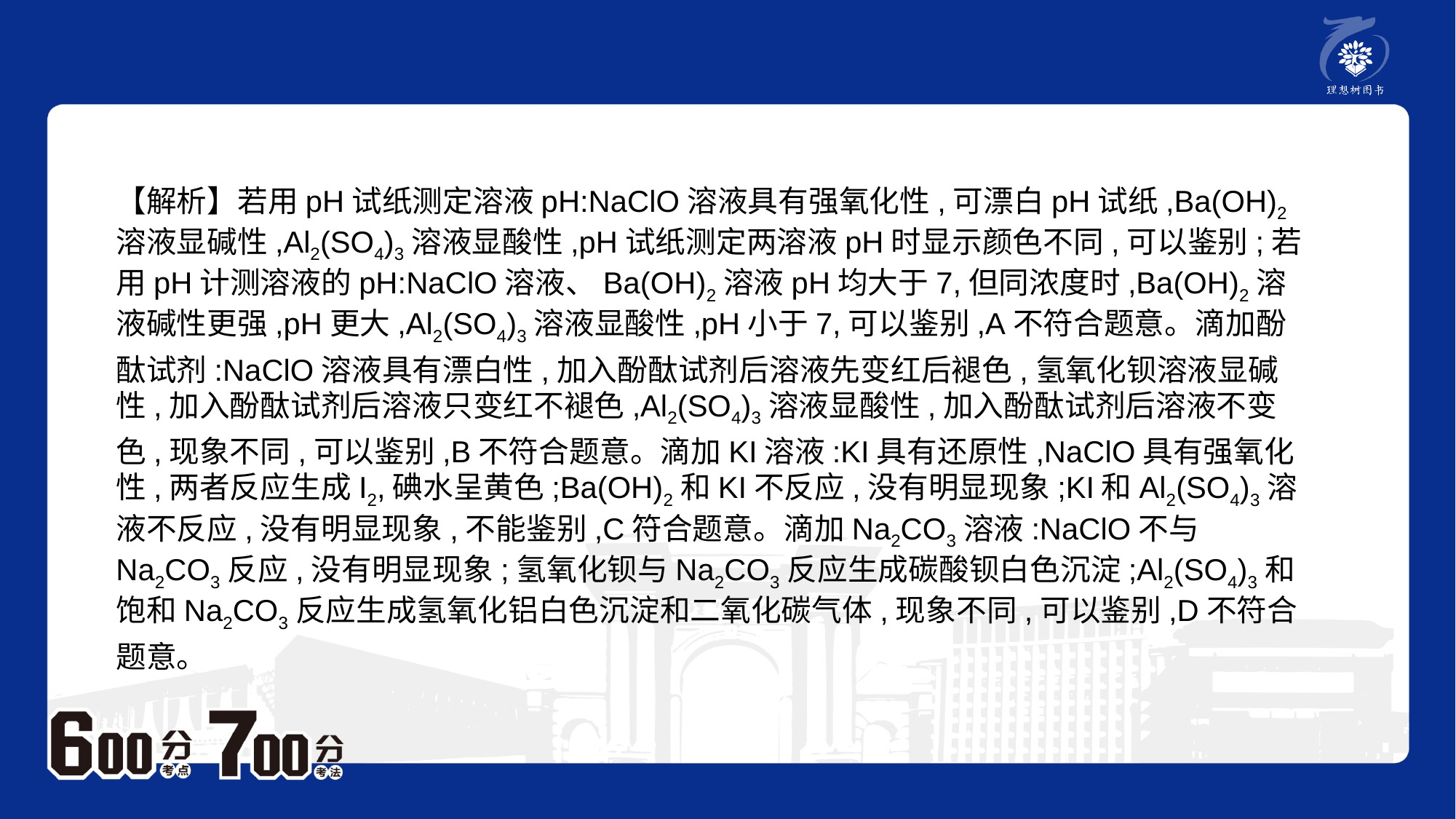

【解析】若用pH试纸测定溶液pH:NaClO溶液具有强氧化性,可漂白pH试纸,Ba(OH)2溶液显碱性,Al2(SO4)3溶液显酸性,pH试纸测定两溶液pH时显示颜色不同,可以鉴别;若用pH计测溶液的pH:NaClO溶液、Ba(OH)2溶液pH均大于7,但同浓度时,Ba(OH)2溶液碱性更强,pH更大,Al2(SO4)3溶液显酸性,pH小于7,可以鉴别,A不符合题意。滴加酚酞试剂:NaClO溶液具有漂白性,加入酚酞试剂后溶液先变红后褪色,氢氧化钡溶液显碱性,加入酚酞试剂后溶液只变红不褪色,Al2(SO4)3溶液显酸性,加入酚酞试剂后溶液不变色,现象不同,可以鉴别,B不符合题意。滴加KI溶液:KI具有还原性,NaClO具有强氧化性,两者反应生成I2,碘水呈黄色;Ba(OH)2和KI不反应,没有明显现象;KI和Al2(SO4)3溶液不反应,没有明显现象,不能鉴别,C符合题意。滴加Na2CO3溶液:NaClO不与Na2CO3反应,没有明显现象;氢氧化钡与Na2CO3反应生成碳酸钡白色沉淀;Al2(SO4)3和饱和Na2CO3反应生成氢氧化铝白色沉淀和二氧化碳气体,现象不同,可以鉴别,D不符合题意。